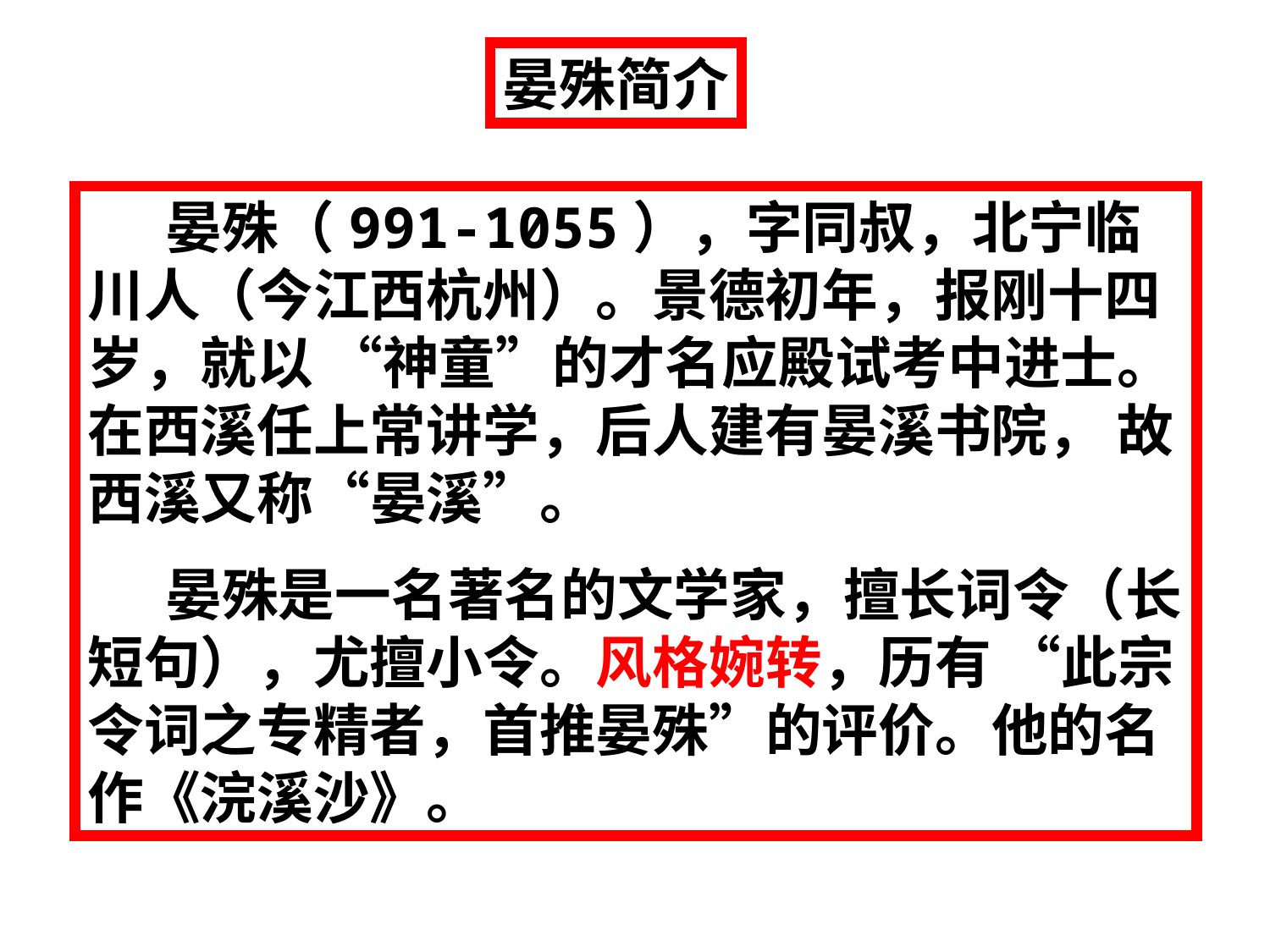

晏殊简介
     晏殊（991-1055），字同叔，北宁临川人（今江西杭州）。景德初年，报刚十四岁，就以 “神童”的才名应殿试考中进士。在西溪任上常讲学，后人建有晏溪书院， 故西溪又称“晏溪”。
     晏殊是一名著名的文学家，擅长词令（长短句），尤擅小令。风格婉转，历有 “此宗令词之专精者，首推晏殊”的评价。他的名作《浣溪沙》。